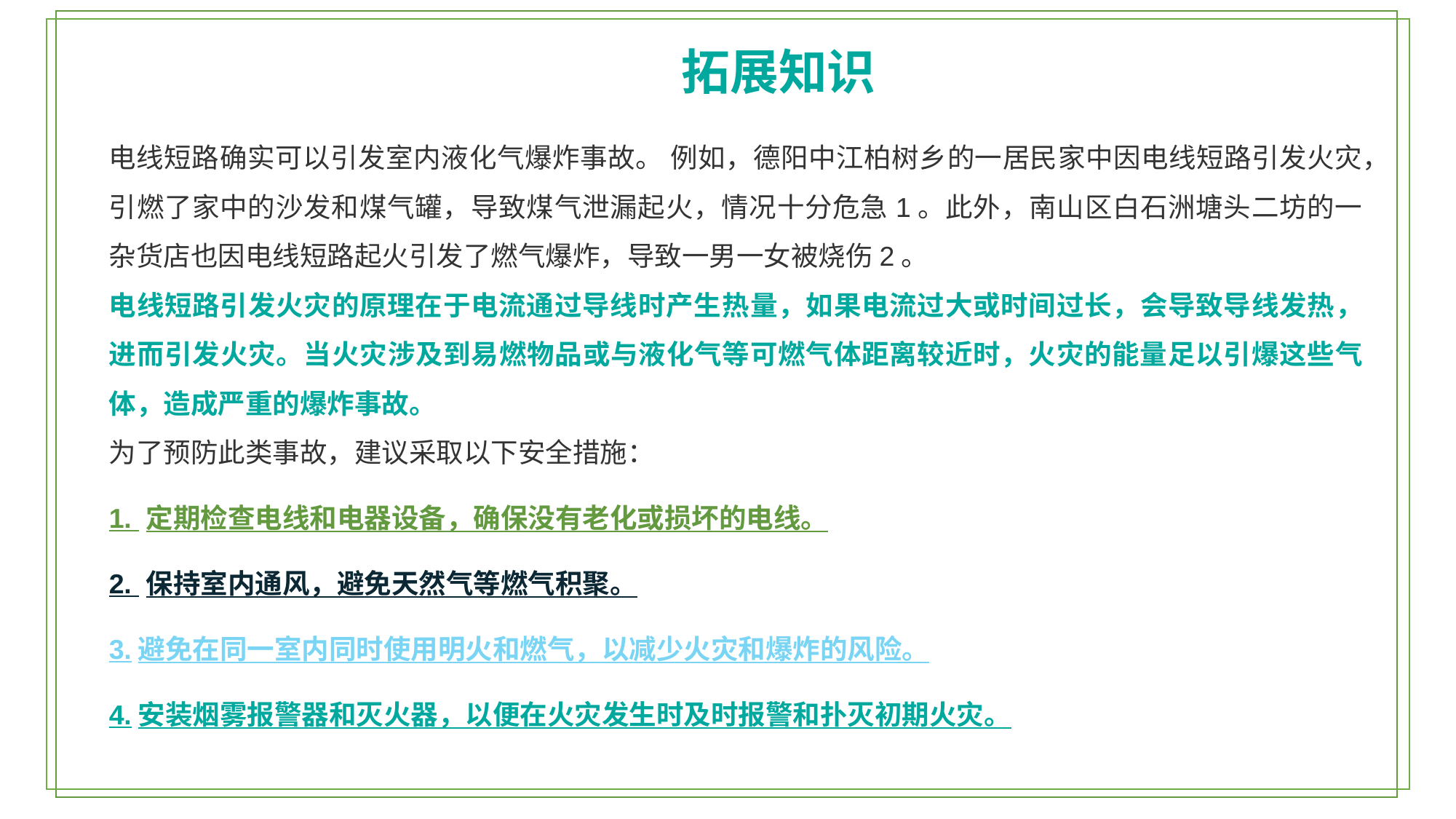

拓展知识
电线短路确实可以引发室内液化气爆炸事故。‌ 例如，德阳中江柏树乡的一居民家中因电线短路引发火灾，引燃了家中的沙发和煤气罐，导致煤气泄漏起火，情况十分危急‌1。此外，南山区白石洲塘头二坊的一杂货店也因电线短路起火引发了燃气爆炸，导致一男一女被烧伤‌2。
电线短路引发火灾的原理在于电流通过导线时产生热量，如果电流过大或时间过长，会导致导线发热，进而引发火灾。当火灾涉及到易燃物品或与液化气等可燃气体距离较近时，火灾的能量足以引爆这些气体，造成严重的爆炸事故‌。
为了预防此类事故，建议采取以下安全措施：
‌1. 定期检查电线和电器设备‌，确保没有老化或损坏的电线。
‌2. 保持室内通风‌，避免天然气等燃气积聚。
‌3.避免在同一室内同时使用明火和燃气‌，以减少火灾和爆炸的风险。
‌4.安装烟雾报警器‌和灭火器，以便在火灾发生时及时报警和扑灭初期火灾‌。